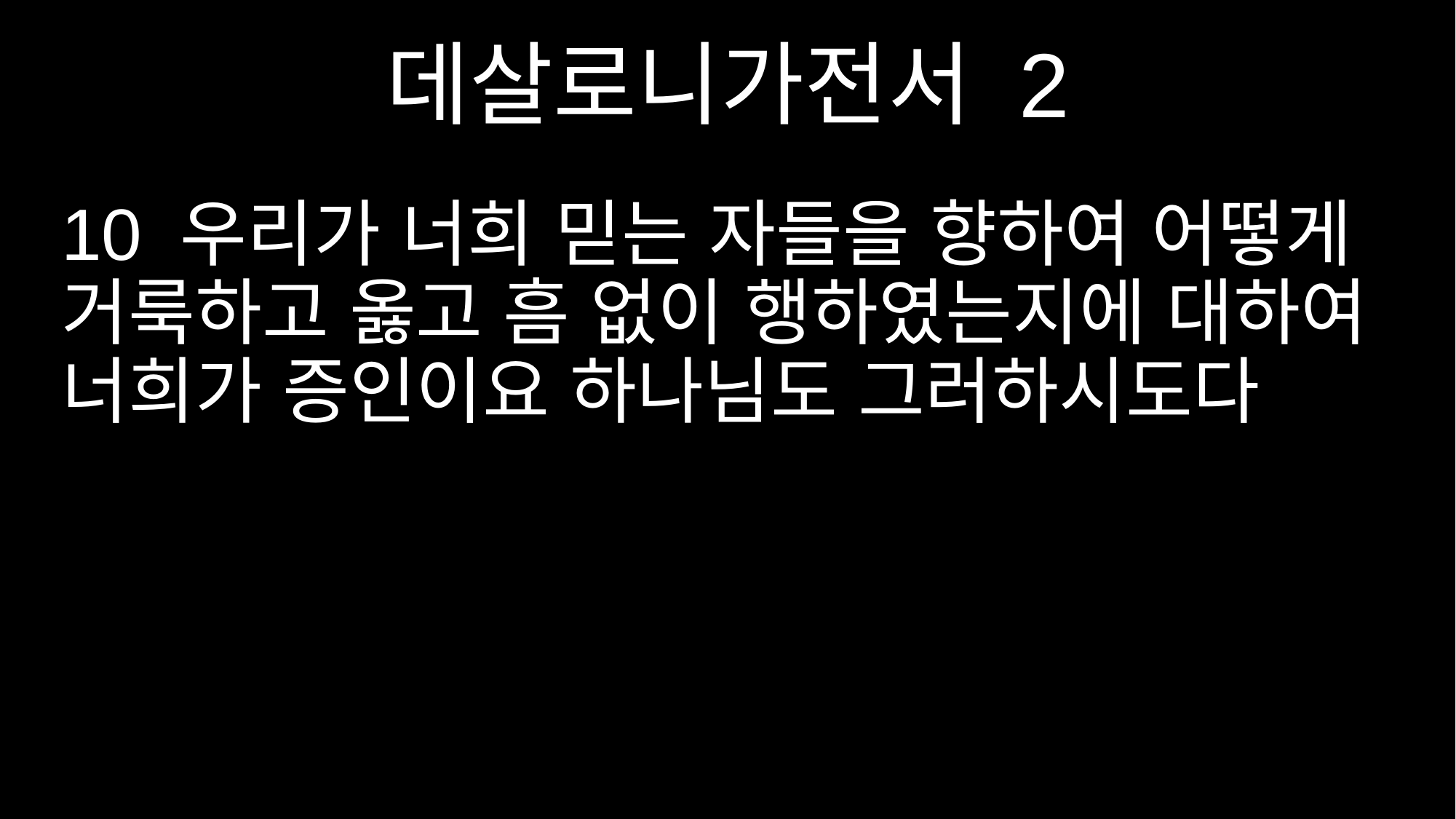

데살로니가전서 2
10 우리가 너희 믿는 자들을 향하여 어떻게 거룩하고 옳고 흠 없이 행하였는지에 대하여 너희가 증인이요 하나님도 그러하시도다